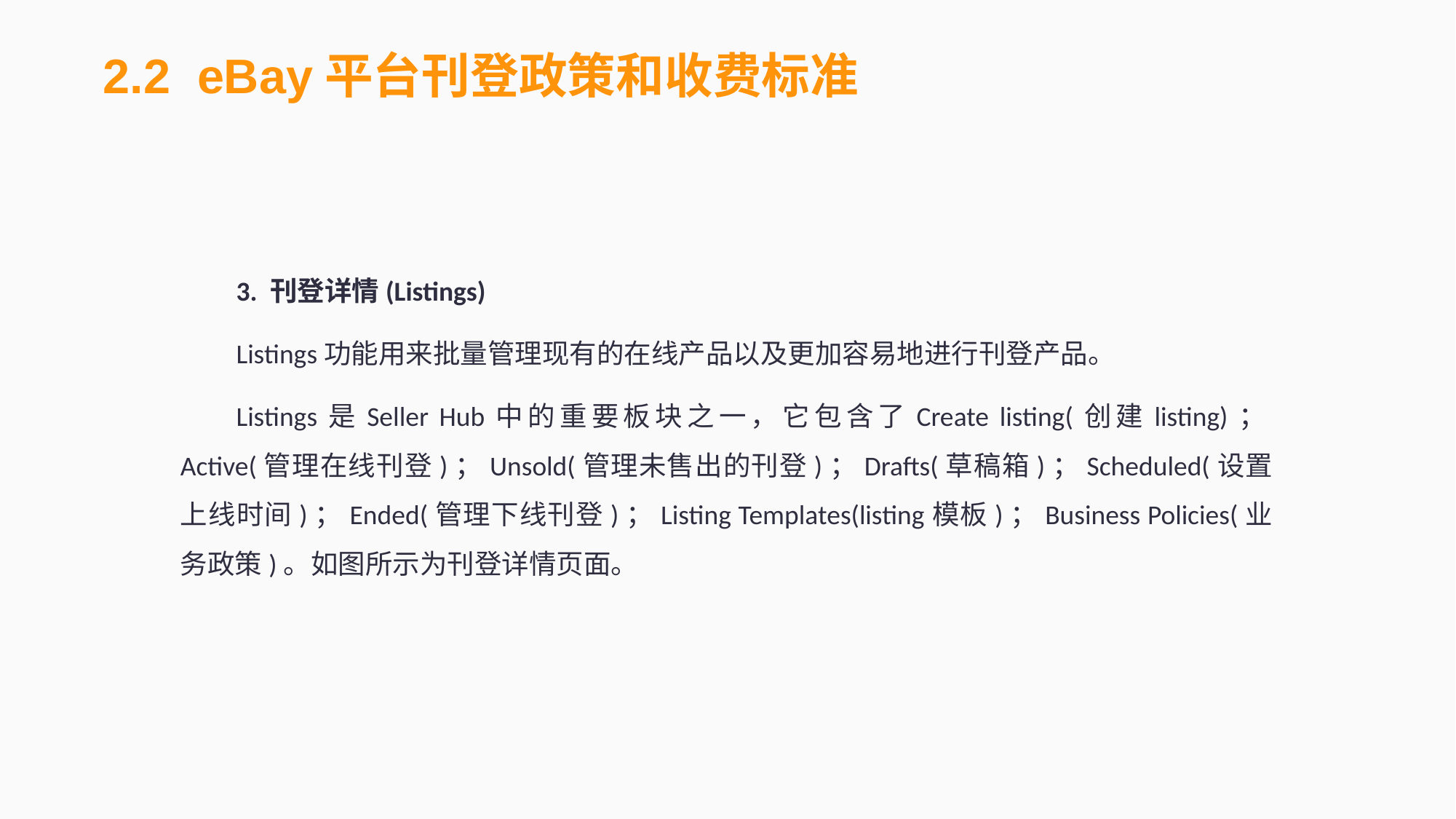

2.2  eBay平台刊登政策和收费标准
3. 刊登详情(Listings)
Listings功能用来批量管理现有的在线产品以及更加容易地进行刊登产品。
Listings是Seller Hub中的重要板块之一，它包含了Create listing(创建listing)；Active(管理在线刊登)；Unsold(管理未售出的刊登)；Drafts(草稿箱)；Scheduled(设置上线时间)；Ended(管理下线刊登)；Listing Templates(listing模板)；Business Policies(业务政策)。如图所示为刊登详情页面。